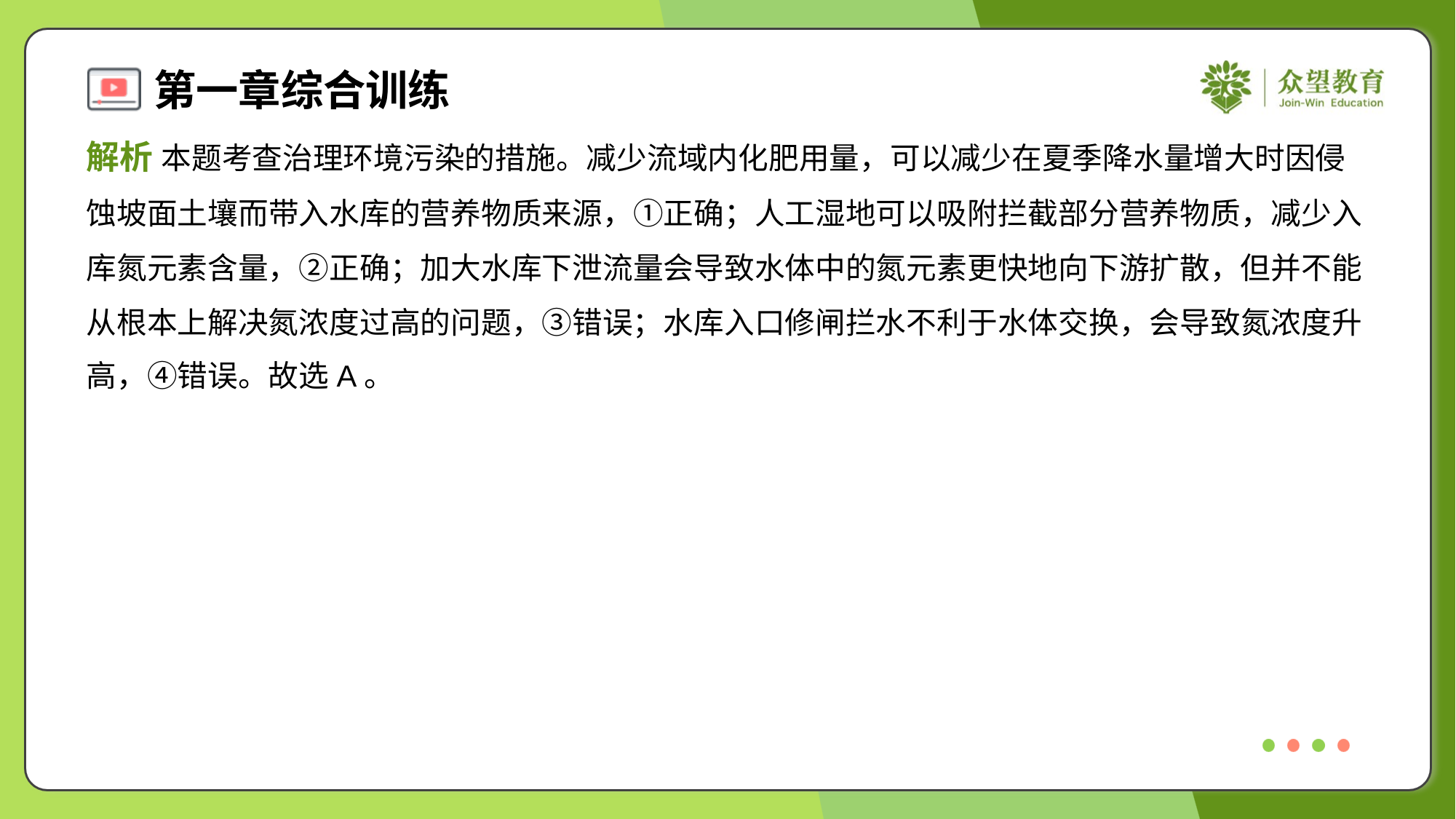

解析 本题考查治理环境污染的措施。减少流域内化肥用量，可以减少在夏季降水量增大时因侵
蚀坡面土壤而带入水库的营养物质来源，①正确；人工湿地可以吸附拦截部分营养物质，减少入
库氮元素含量，②正确；加大水库下泄流量会导致水体中的氮元素更快地向下游扩散，但并不能
从根本上解决氮浓度过高的问题，③错误；水库入口修闸拦水不利于水体交换，会导致氮浓度升
高，④错误。故选A。